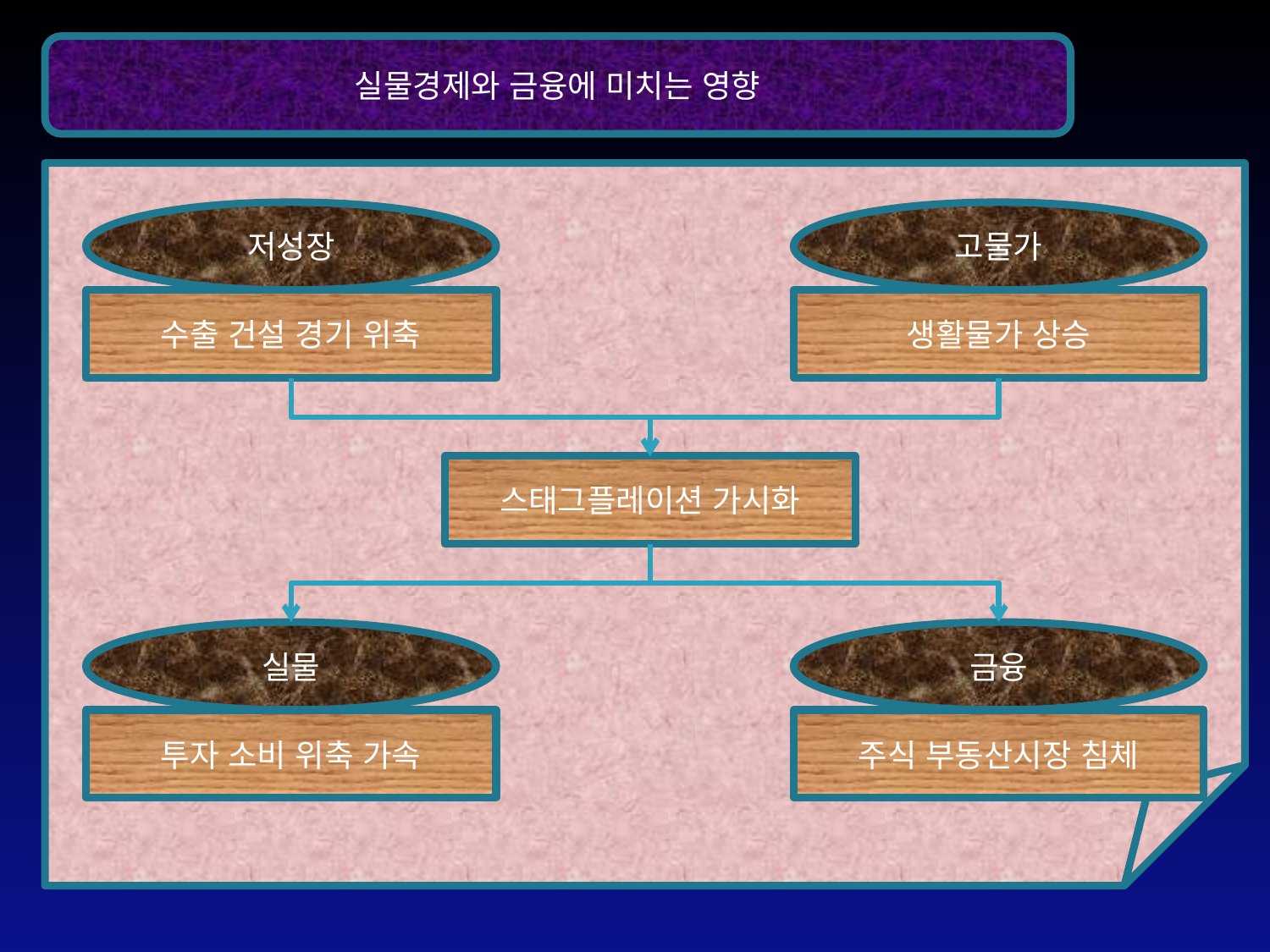

실물경제와 금융에 미치는 영향

저성장
고물가
수출 건설 경기 위축
생활물가 상승
스태그플레이션 가시화
실물
금융
투자 소비 위축 가속
주식 부동산시장 침체
4